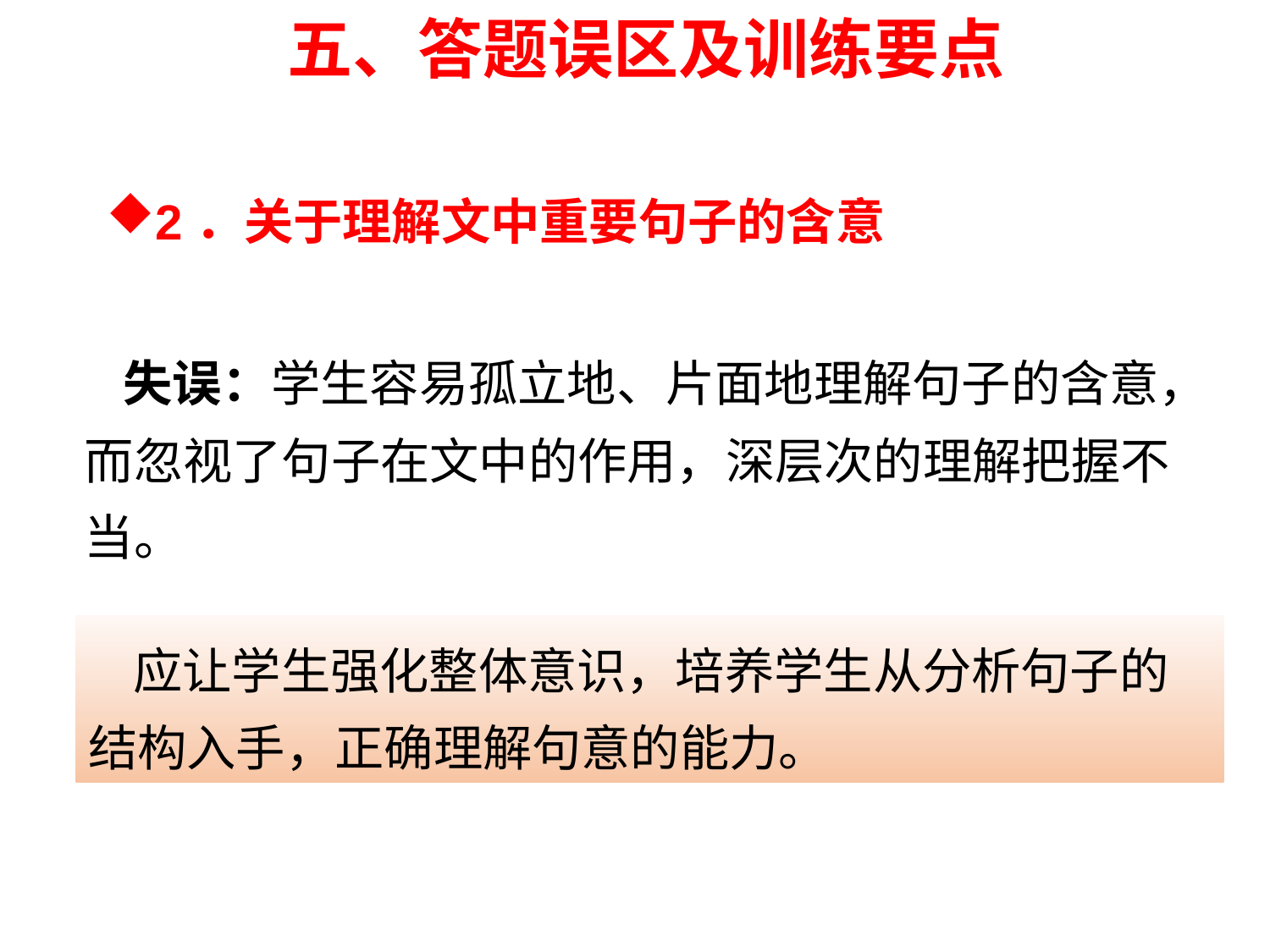

五、答题误区及训练要点
2．关于理解文中重要句子的含意
   失误：学生容易孤立地、片面地理解句子的含意，而忽视了句子在文中的作用，深层次的理解把握不当。
   应让学生强化整体意识，培养学生从分析句子的结构入手，正确理解句意的能力。